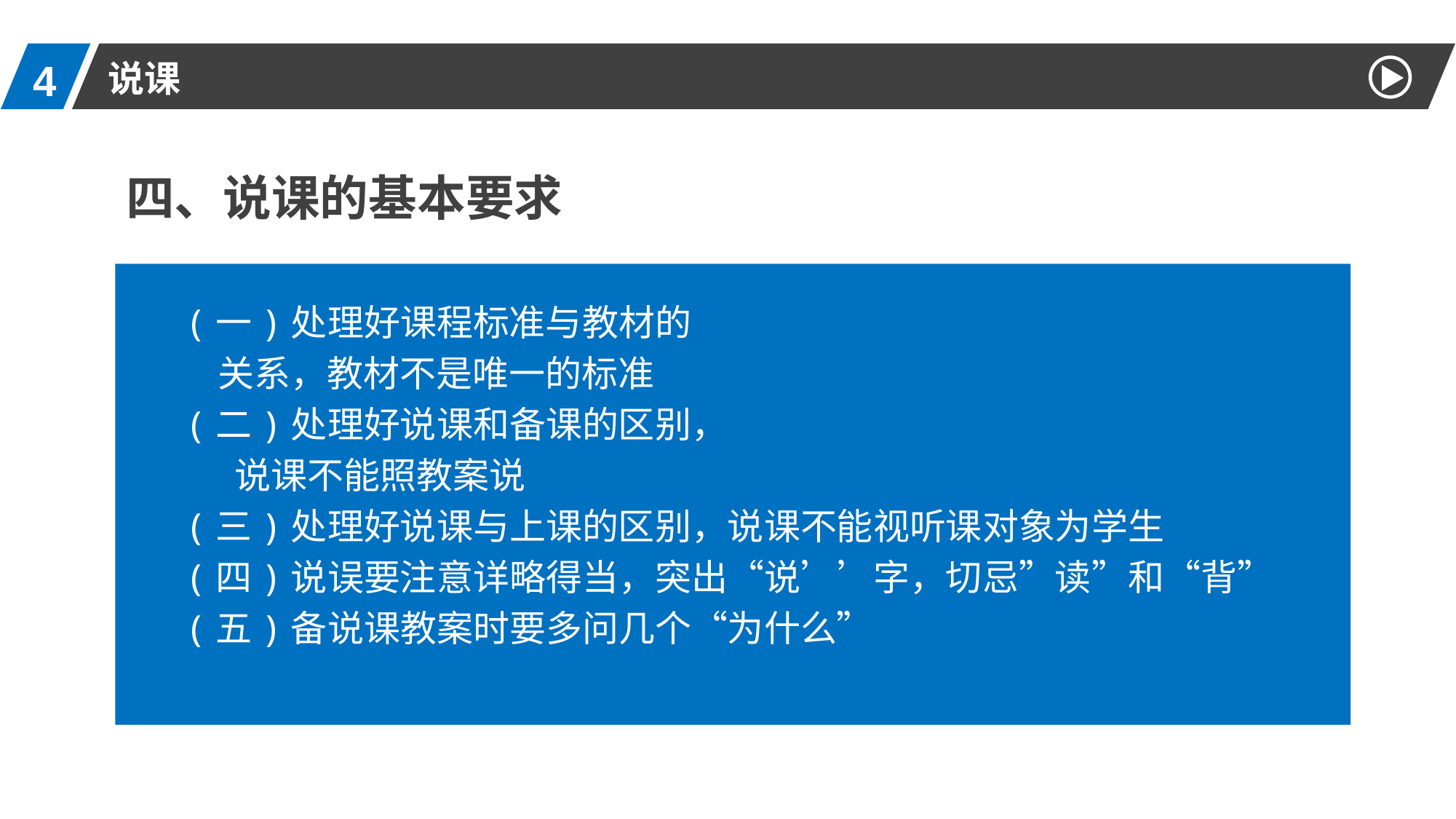

4
说课

四、说课的基本要求

(一)处理好课程标准与教材的
   关系，教材不是唯一的标准
(二)处理好说课和备课的区别，
     说课不能照教案说
(三)处理好说课与上课的区别，说课不能视听课对象为学生
(四)说误要注意详略得当，突出“说’’字，切忌”读”和“背”
(五)备说课教案时要多问几个“为什么”